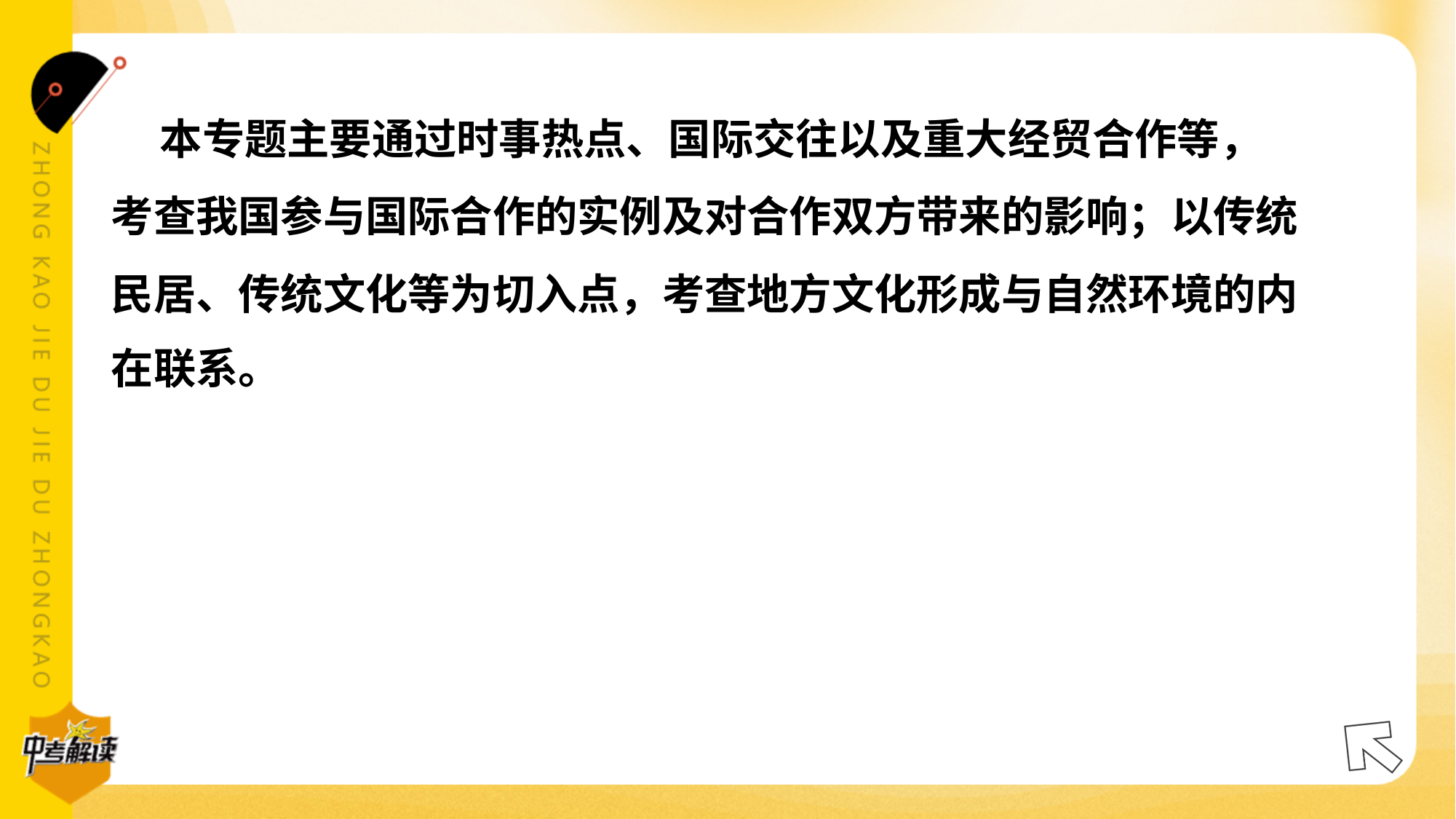

本专题主要通过时事热点、国际交往以及重大经贸合作等，
考查我国参与国际合作的实例及对合作双方带来的影响；以传统
民居、传统文化等为切入点，考查地方文化形成与自然环境的内
在联系。